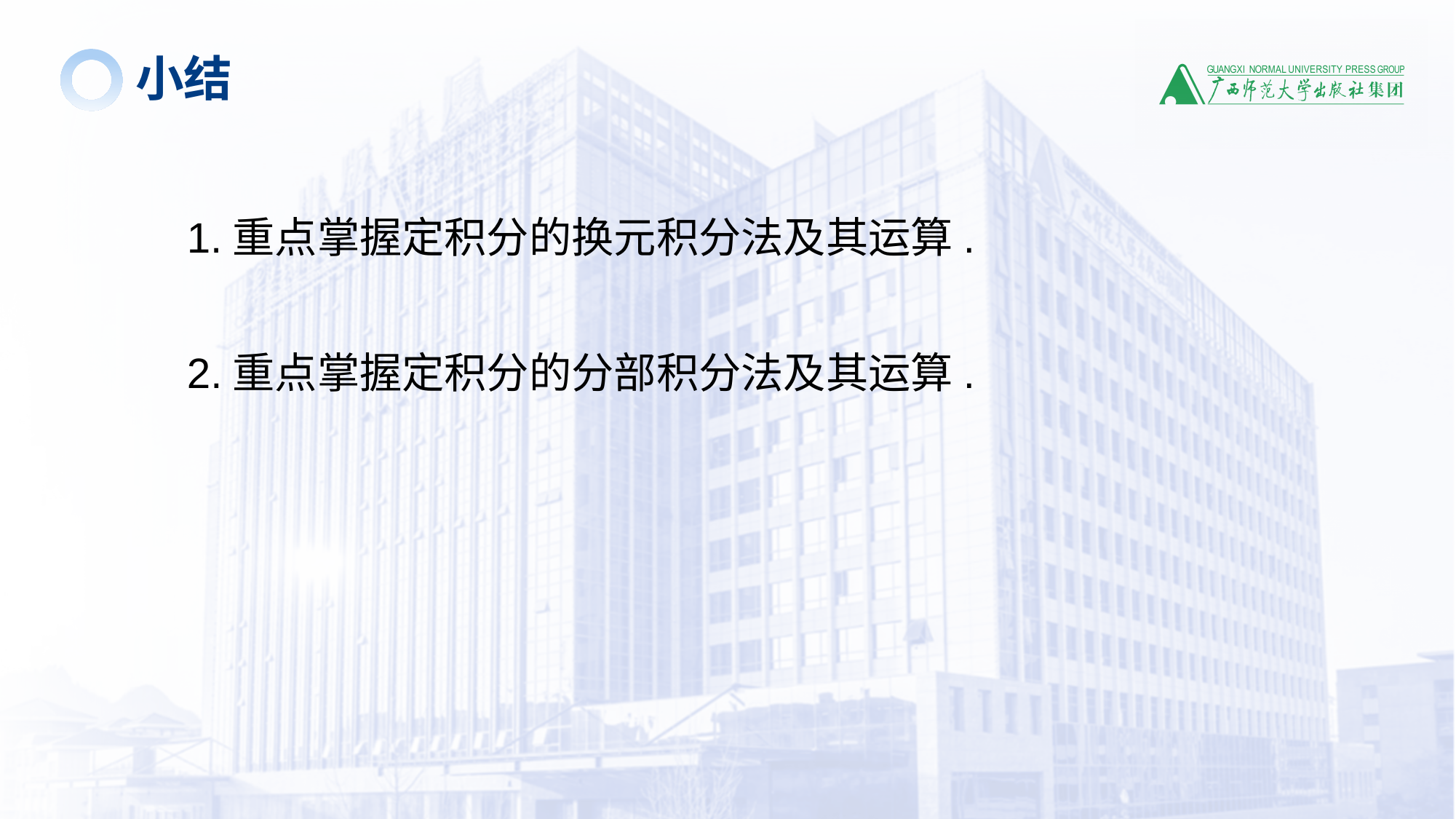

小结

1.重点掌握定积分的换元积分法及其运算.
2.重点掌握定积分的分部积分法及其运算.